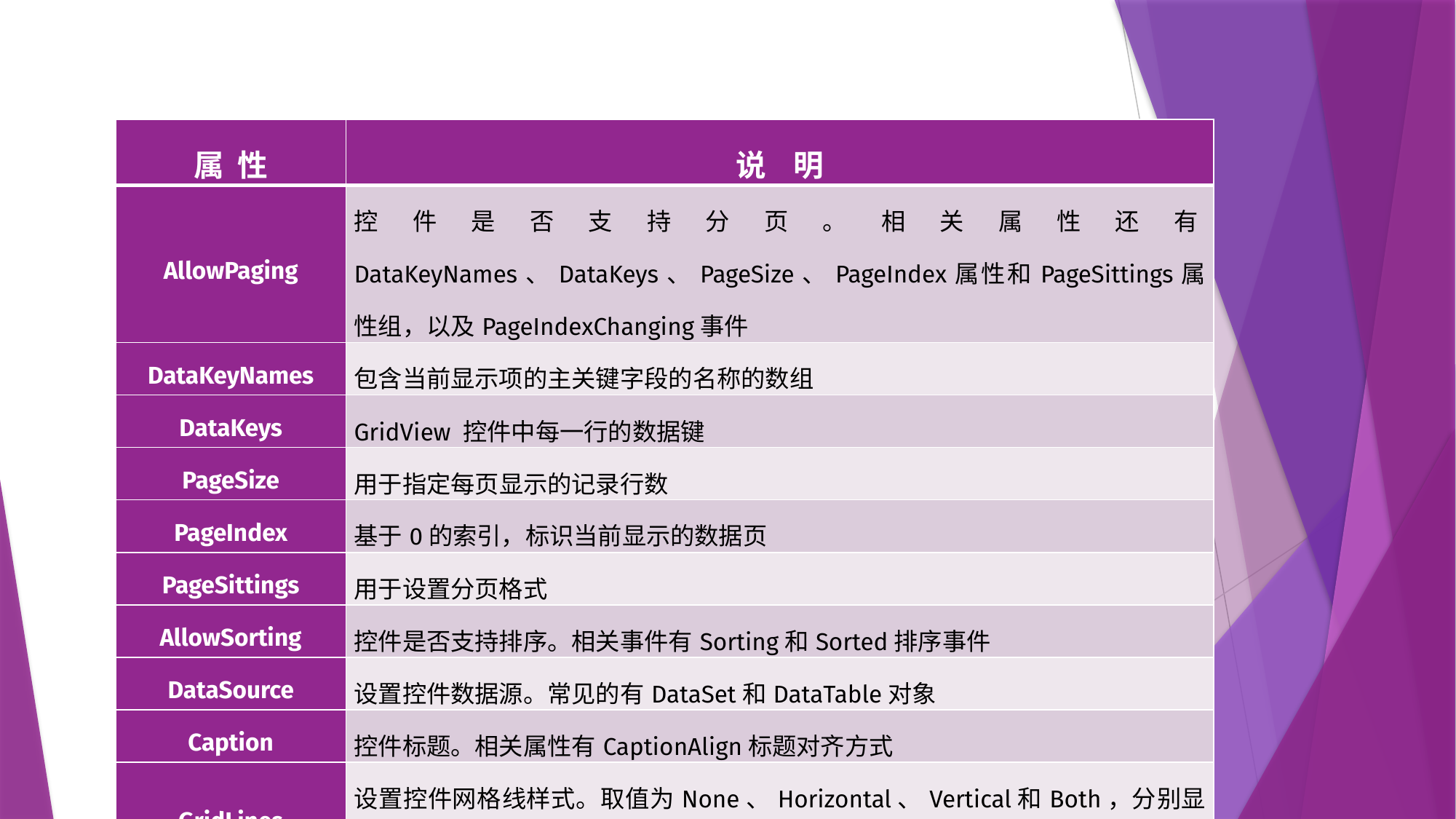

#
| 属 性 | 说 明 |
| --- | --- |
| AllowPaging | 控件是否支持分页。相关属性还有DataKeyNames、DataKeys、PageSize、PageIndex属性和PageSittings属性组，以及PageIndexChanging事件 |
| DataKeyNames | 包含当前显示项的主关键字段的名称的数组 |
| DataKeys | GridView 控件中每一行的数据键 |
| PageSize | 用于指定每页显示的记录行数 |
| PageIndex | 基于0的索引，标识当前显示的数据页 |
| PageSittings | 用于设置分页格式 |
| AllowSorting | 控件是否支持排序。相关事件有Sorting和Sorted排序事件 |
| DataSource | 设置控件数据源。常见的有DataSet和DataTable对象 |
| Caption | 控件标题。相关属性有CaptionAlign标题对齐方式 |
| GridLines | 设置控件网格线样式。取值为None、Horizontal、Vertical和Both，分别显示无网格线、水平网格线、垂直网格线、水平和垂直网格线，默认为None |
| ShowHeader | 控件是否显示标题。相关属性有HeaderStyle属性组，用于设置标题样式 |